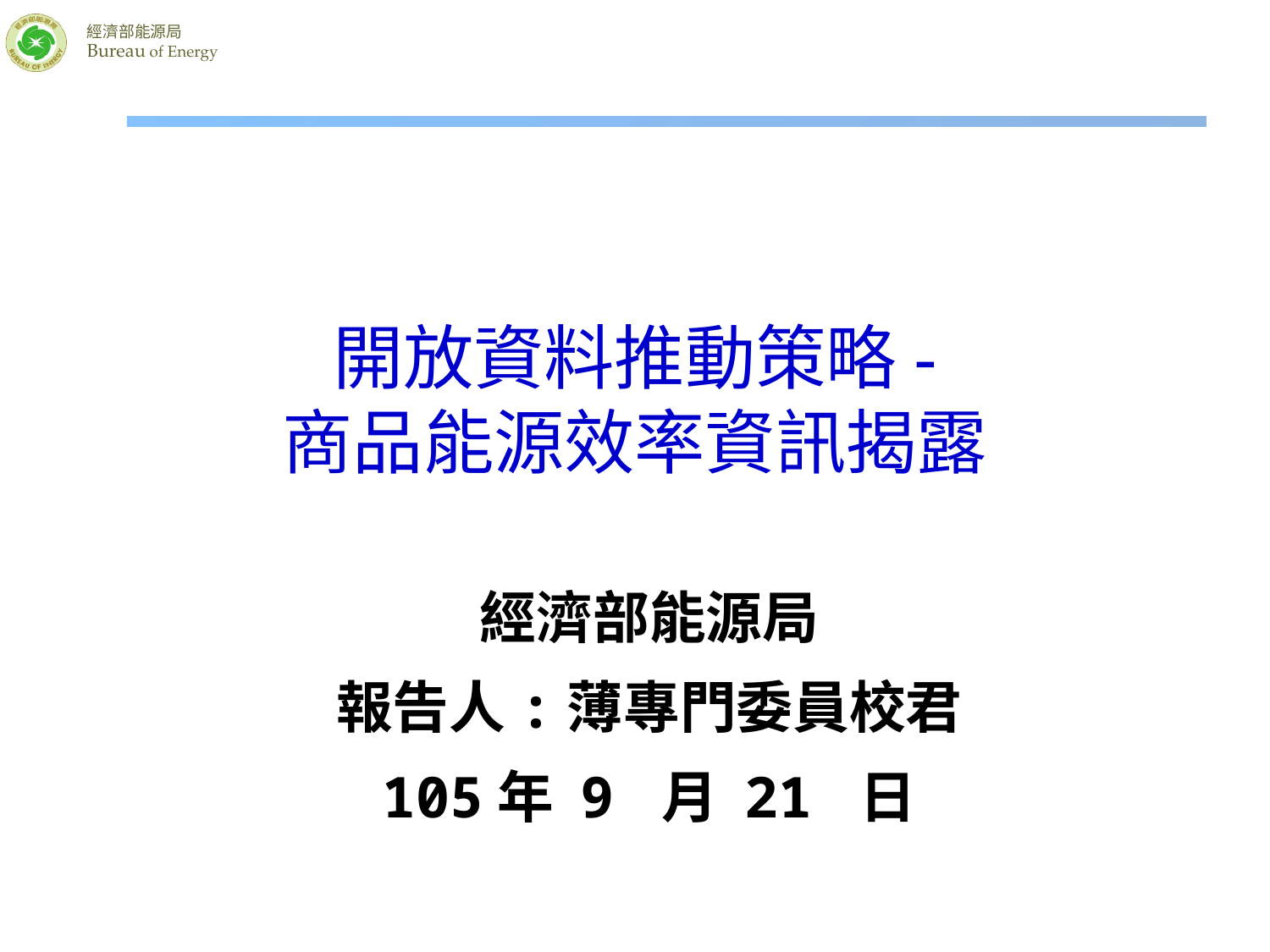

# 開放資料推動策略- 商品能源效率資訊揭露
經濟部能源局
報告人:薄專門委員校君
105年 9 月 21 日